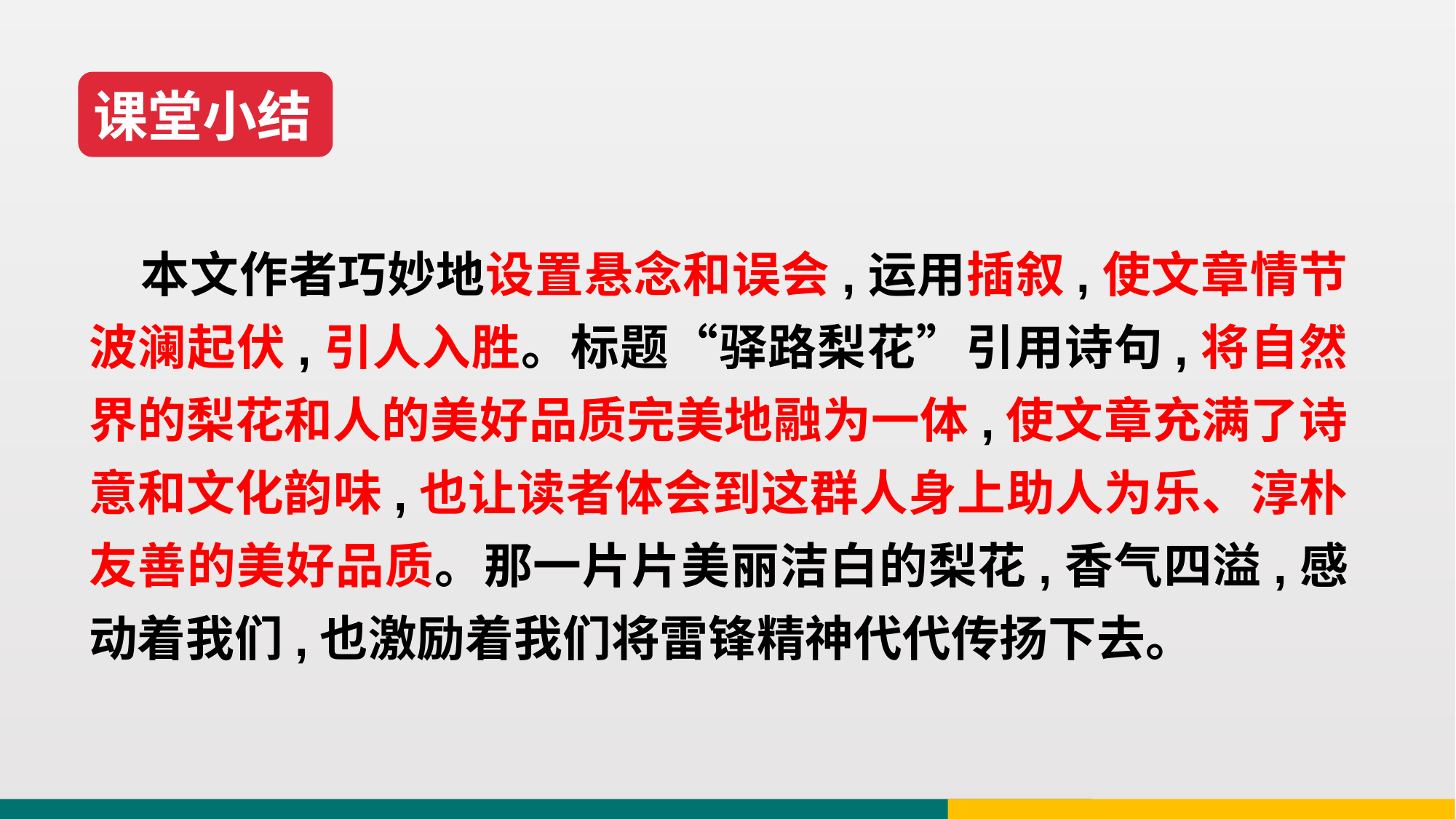

课堂小结
    本文作者巧妙地设置悬念和误会,运用插叙,使文章情节波澜起伏,引人入胜。标题“驿路梨花”引用诗句,将自然界的梨花和人的美好品质完美地融为一体,使文章充满了诗意和文化韵味,也让读者体会到这群人身上助人为乐、淳朴友善的美好品质。那一片片美丽洁白的梨花,香气四溢,感动着我们,也激励着我们将雷锋精神代代传扬下去。